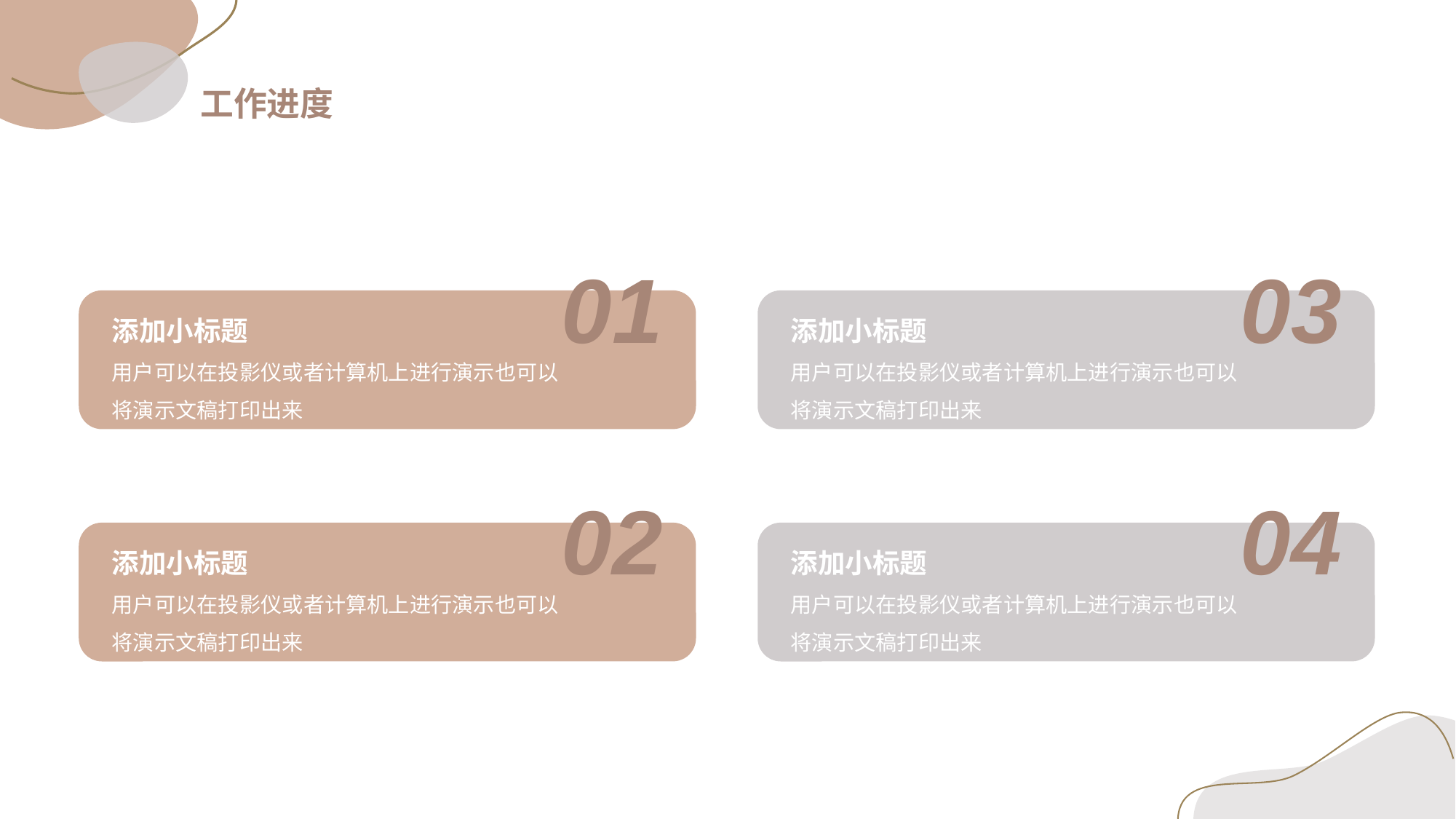

工作进度
01

添加小标题
用户可以在投影仪或者计算机上进行演示也可以将演示文稿打印出来
03

添加小标题
用户可以在投影仪或者计算机上进行演示也可以将演示文稿打印出来
02

添加小标题
用户可以在投影仪或者计算机上进行演示也可以将演示文稿打印出来
04

添加小标题
用户可以在投影仪或者计算机上进行演示也可以将演示文稿打印出来